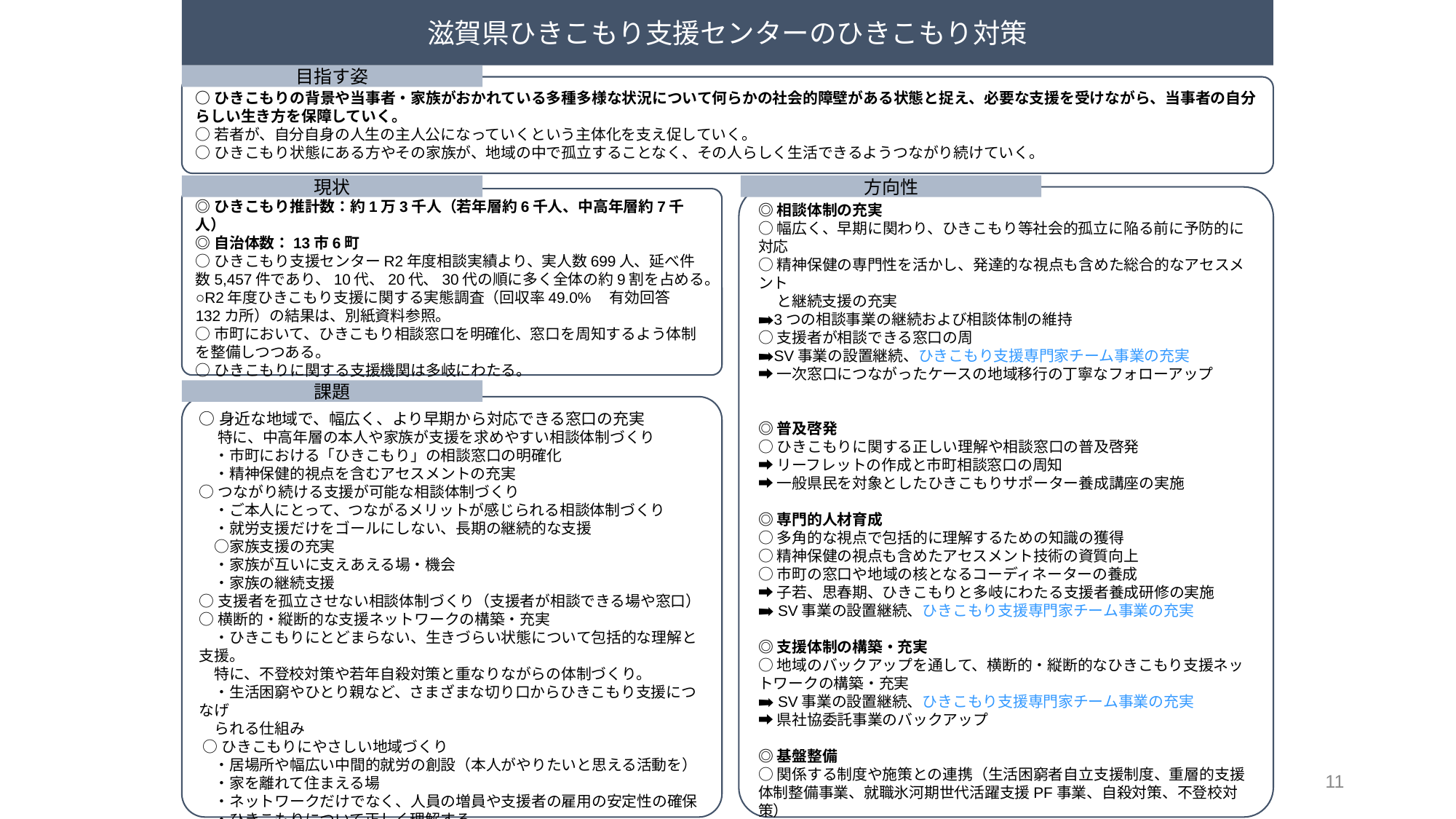

滋賀県ひきこもり支援センターのひきこもり対策
目指す姿
○ひきこもりの背景や当事者・家族がおかれている多種多様な状況について何らかの社会的障壁がある状態と捉え、必要な支援を受けながら、当事者の自分らしい生き方を保障していく。
○若者が、自分自身の人生の主人公になっていくという主体化を支え促していく。
○ひきこもり状態にある方やその家族が、地域の中で孤立することなく、その人らしく生活できるようつながり続けていく。
方向性
◎相談体制の充実
○幅広く、早期に関わり、ひきこもり等社会的孤立に陥る前に予防的に対応
○精神保健の専門性を活かし、発達的な視点も含めた総合的なアセスメント
　 と継続支援の充実
➡3つの相談事業の継続および相談体制の維持
○支援者が相談できる窓口の周
➡SV事業の設置継続、ひきこもり支援専門家チーム事業の充実
➡一次窓口につながったケースの地域移行の丁寧なフォローアップ

◎普及啓発
○ひきこもりに関する正しい理解や相談窓口の普及啓発
➡リーフレットの作成と市町相談窓口の周知
➡一般県民を対象としたひきこもりサポーター養成講座の実施

◎専門的人材育成
○多角的な視点で包括的に理解するための知識の獲得
○精神保健の視点も含めたアセスメント技術の資質向上
○市町の窓口や地域の核となるコーディネーターの養成
➡子若、思春期、ひきこもりと多岐にわたる支援者養成研修の実施
➡ SV事業の設置継続、ひきこもり支援専門家チーム事業の充実

◎支援体制の構築・充実
○地域のバックアップを通して、横断的・縦断的なひきこもり支援ネットワークの構築・充実
➡ SV事業の設置継続、ひきこもり支援専門家チーム事業の充実
➡県社協委託事業のバックアップ

◎基盤整備
○関係する制度や施策との連携（生活困窮者自立支援制度、重層的支援体制整備事業、就職氷河期世代活躍支援PF事業、自殺対策、不登校対策）
➡子若協議会実務者会議の実施
➡児童生徒の健全育成に係る県と市町の連携のバックアップ
➡ひきこもり支援専門家チーム全体会議の方向性の検討

現状
◎ひきこもり推計数：約1万3千人（若年層約6千人、中高年層約7千人）
◎自治体数：13市6町
○ひきこもり支援センターR2年度相談実績より、実人数699人、延べ件数5,457件であり、10代、20代、30代の順に多く全体の約9割を占める。
○R2年度ひきこもり支援に関する実態調査（回収率49.0%　有効回答
132カ所）の結果は、別紙資料参照。
○市町において、ひきこもり相談窓口を明確化、窓口を周知するよう体制を整備しつつある。
○ひきこもりに関する支援機関は多岐にわたる。

課題
○身近な地域で、幅広く、より早期から対応できる窓口の充実
　 特に、中高年層の本人や家族が支援を求めやすい相談体制づくり
　・市町における「ひきこもり」の相談窓口の明確化
　・精神保健的視点を含むアセスメントの充実
○つながり続ける支援が可能な相談体制づくり
　・ご本人にとって、つながるメリットが感じられる相談体制づくり
　・就労支援だけをゴールにしない、長期の継続的な支援
　○家族支援の充実
　・家族が互いに支えあえる場・機会
　・家族の継続支援
○支援者を孤立させない相談体制づくり（支援者が相談できる場や窓口）
○横断的・縦断的な支援ネットワークの構築・充実
　・ひきこもりにとどまらない、生きづらい状態について包括的な理解と支援。
　特に、不登校対策や若年自殺対策と重なりながらの体制づくり。
　・生活困窮やひとり親など、さまざまな切り口からひきこもり支援につなげ
　られる仕組み
 ○ひきこもりにやさしい地域づくり
　・居場所や幅広い中間的就労の創設（本人がやりたいと思える活動を）
　・家を離れて住まえる場
　・ネットワークだけでなく、人員の増員や支援者の雇用の安定性の確保
　・ひきこもりについて正しく理解する

11